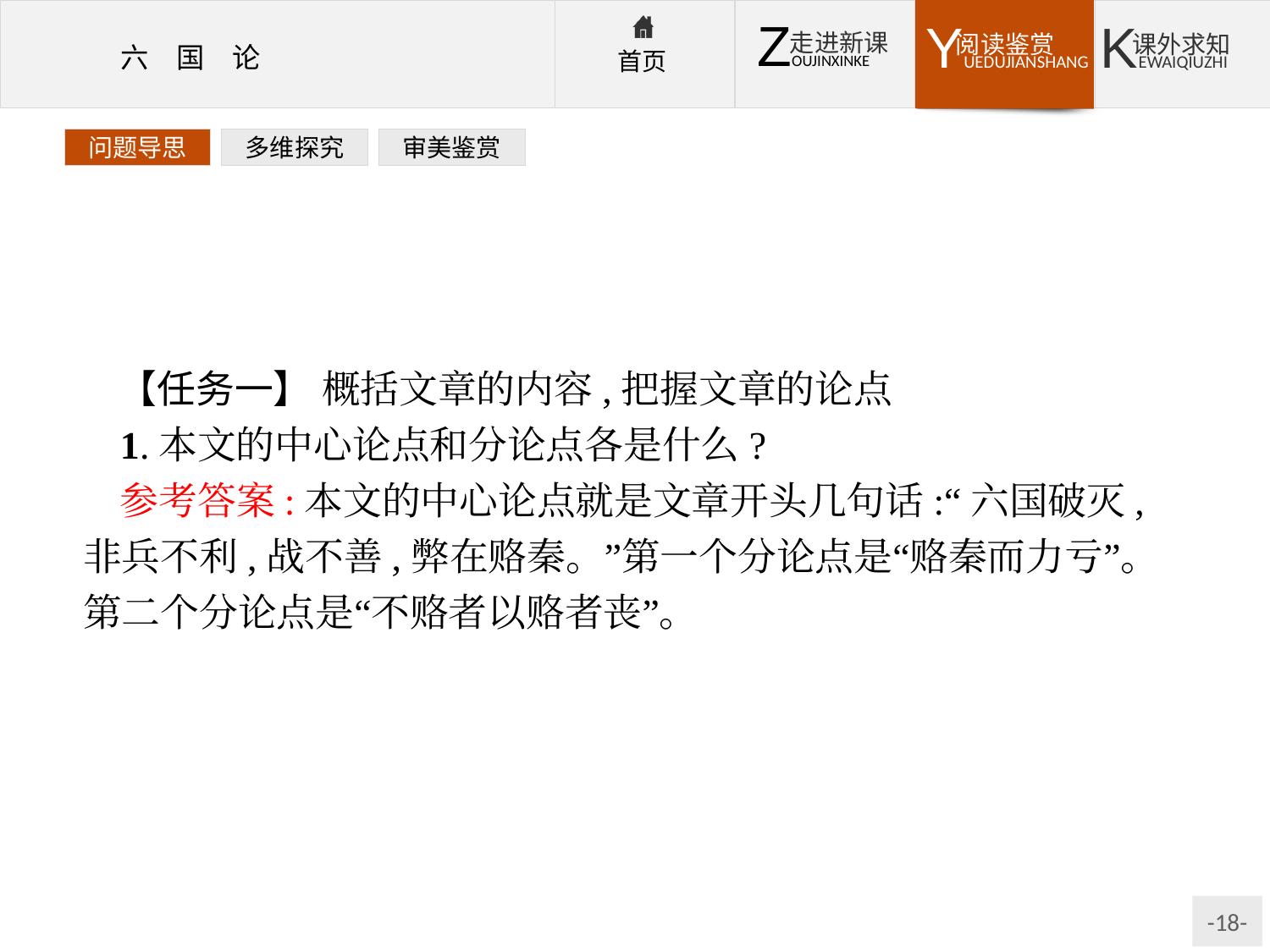

问题导思
多维探究
审美鉴赏
【任务一】 概括文章的内容,把握文章的论点
1.本文的中心论点和分论点各是什么?
参考答案:本文的中心论点就是文章开头几句话:“六国破灭,非兵不利,战不善,弊在赂秦。”第一个分论点是“赂秦而力亏”。第二个分论点是“不赂者以赂者丧”。